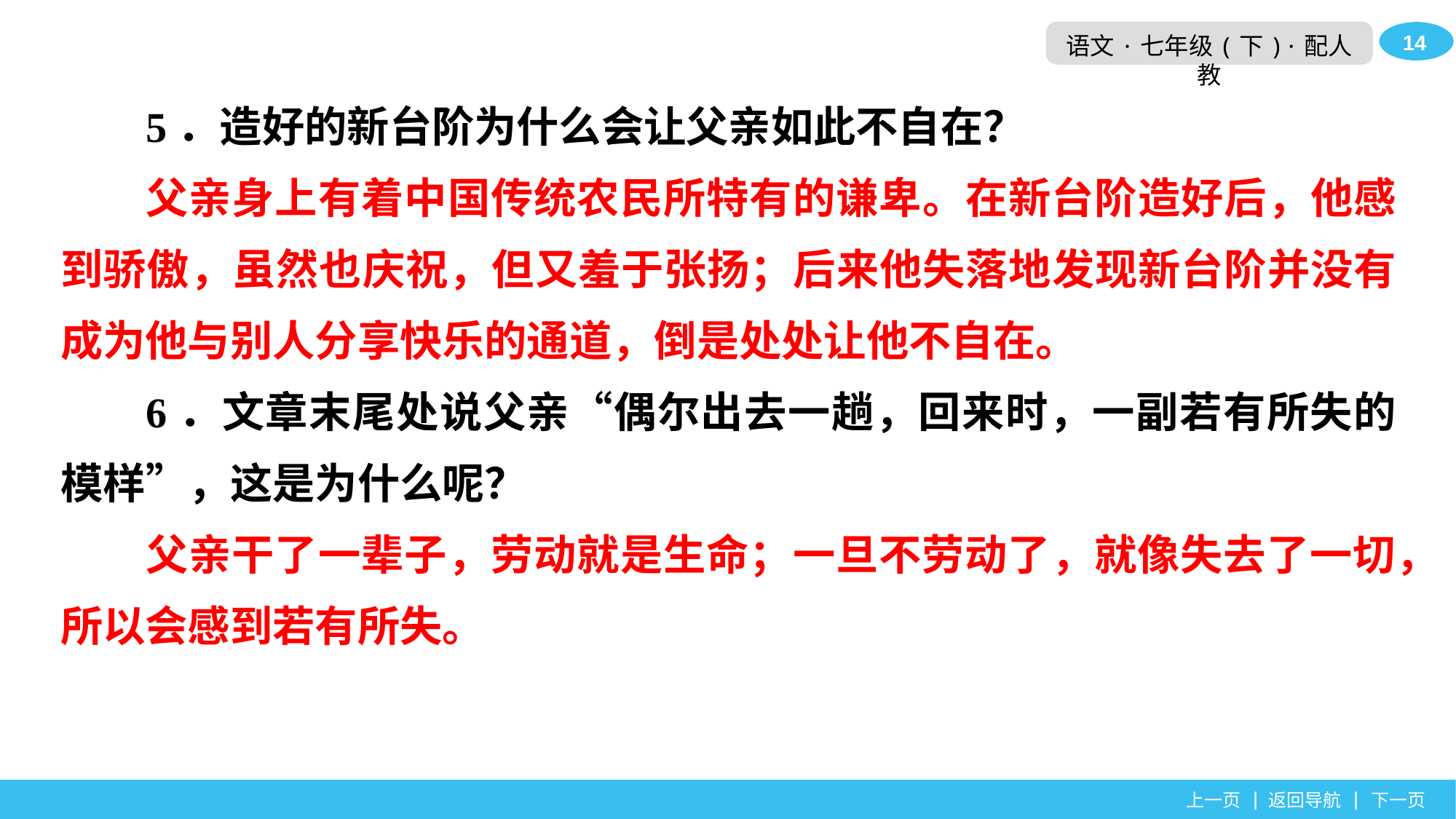

5．造好的新台阶为什么会让父亲如此不自在？
父亲身上有着中国传统农民所特有的谦卑。在新台阶造好后，他感到骄傲，虽然也庆祝，但又羞于张扬；后来他失落地发现新台阶并没有成为他与别人分享快乐的通道，倒是处处让他不自在。
6．文章末尾处说父亲“偶尔出去一趟，回来时，一副若有所失的模样”，这是为什么呢？
父亲干了一辈子，劳动就是生命；一旦不劳动了，就像失去了一切，所以会感到若有所失。